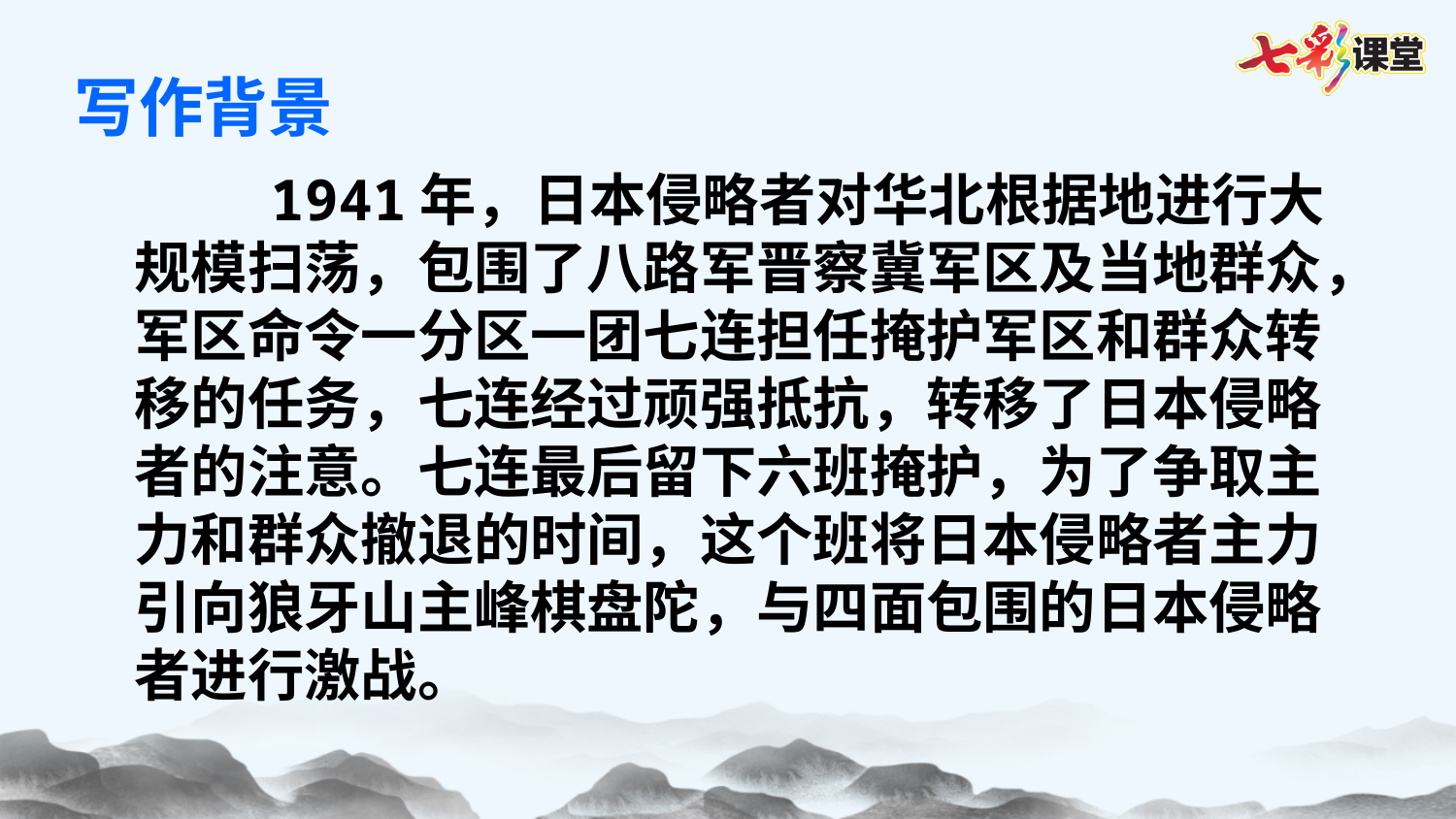

写作背景
    1941年，日本侵略者对华北根据地进行大规模扫荡，包围了八路军晋察冀军区及当地群众，军区命令一分区一团七连担任掩护军区和群众转移的任务，七连经过顽强抵抗，转移了日本侵略者的注意。七连最后留下六班掩护，为了争取主力和群众撤退的时间，这个班将日本侵略者主力引向狼牙山主峰棋盘陀，与四面包围的日本侵略者进行激战。